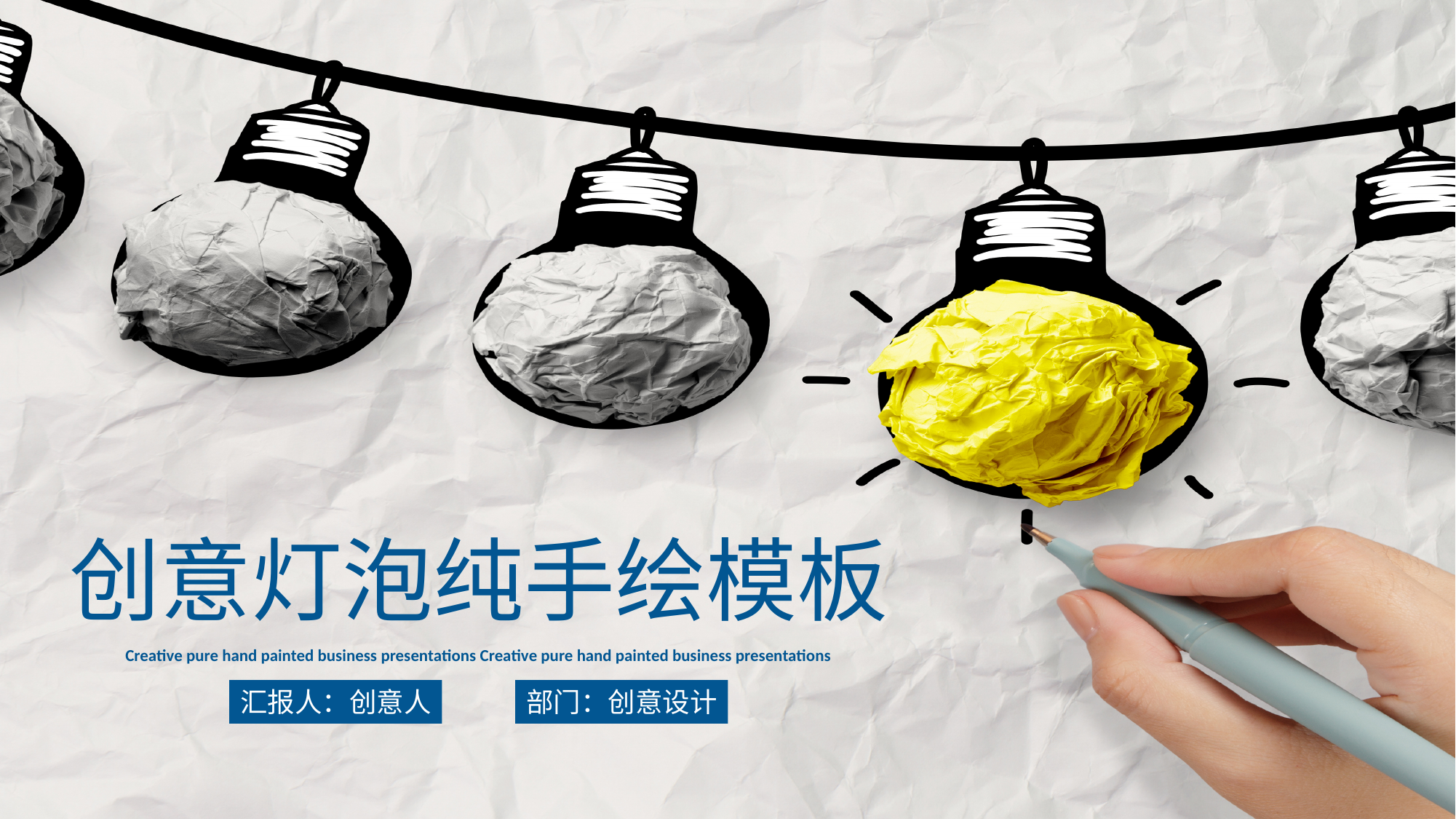

创意灯泡纯手绘模板
Creative pure hand painted business presentations Creative pure hand painted business presentations

汇报人：创意人
部门：创意设计